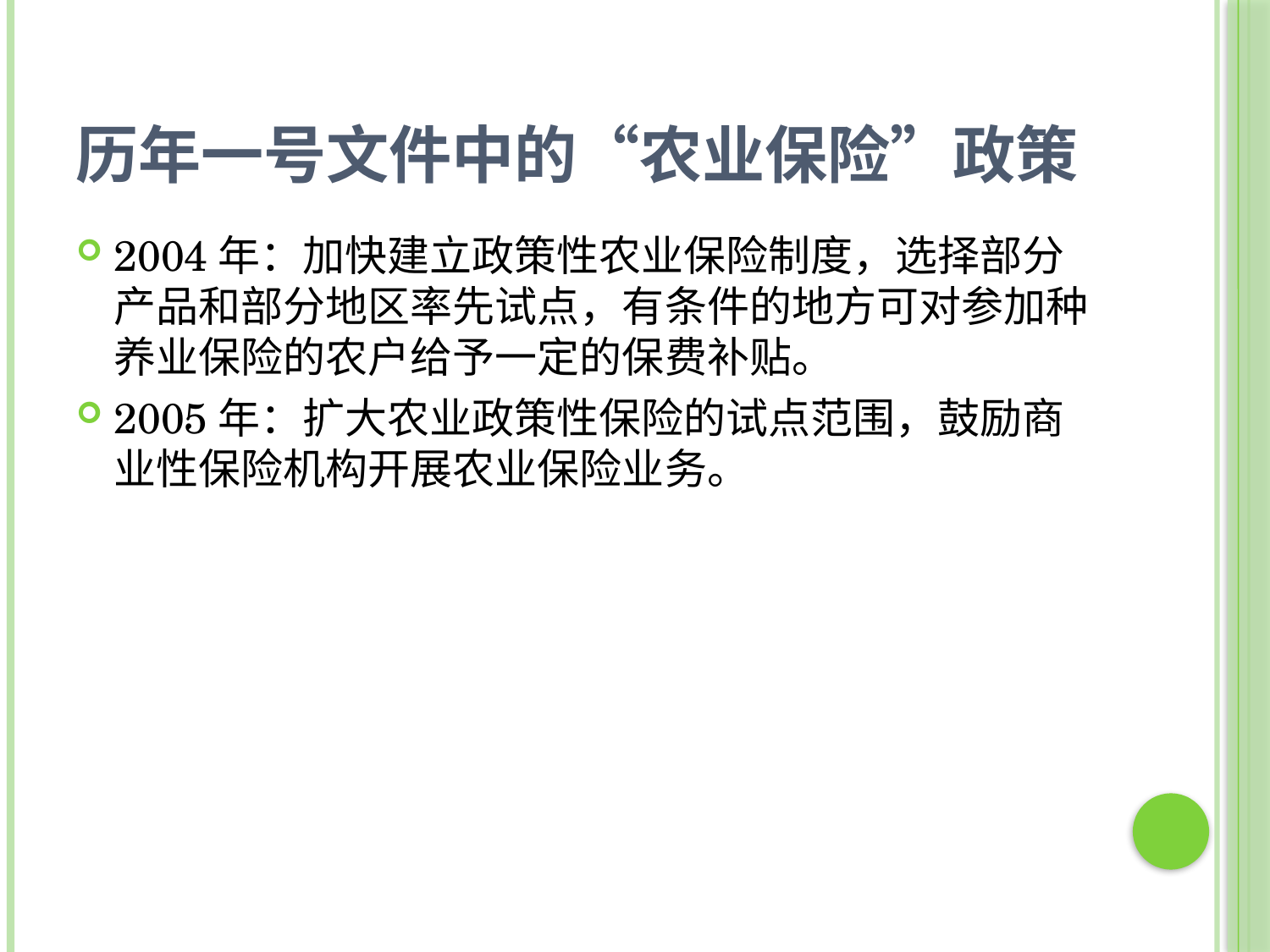

# 历年一号文件中的“农业保险”政策
2004年：加快建立政策性农业保险制度，选择部分产品和部分地区率先试点，有条件的地方可对参加种养业保险的农户给予一定的保费补贴。
2005年：扩大农业政策性保险的试点范围，鼓励商业性保险机构开展农业保险业务。